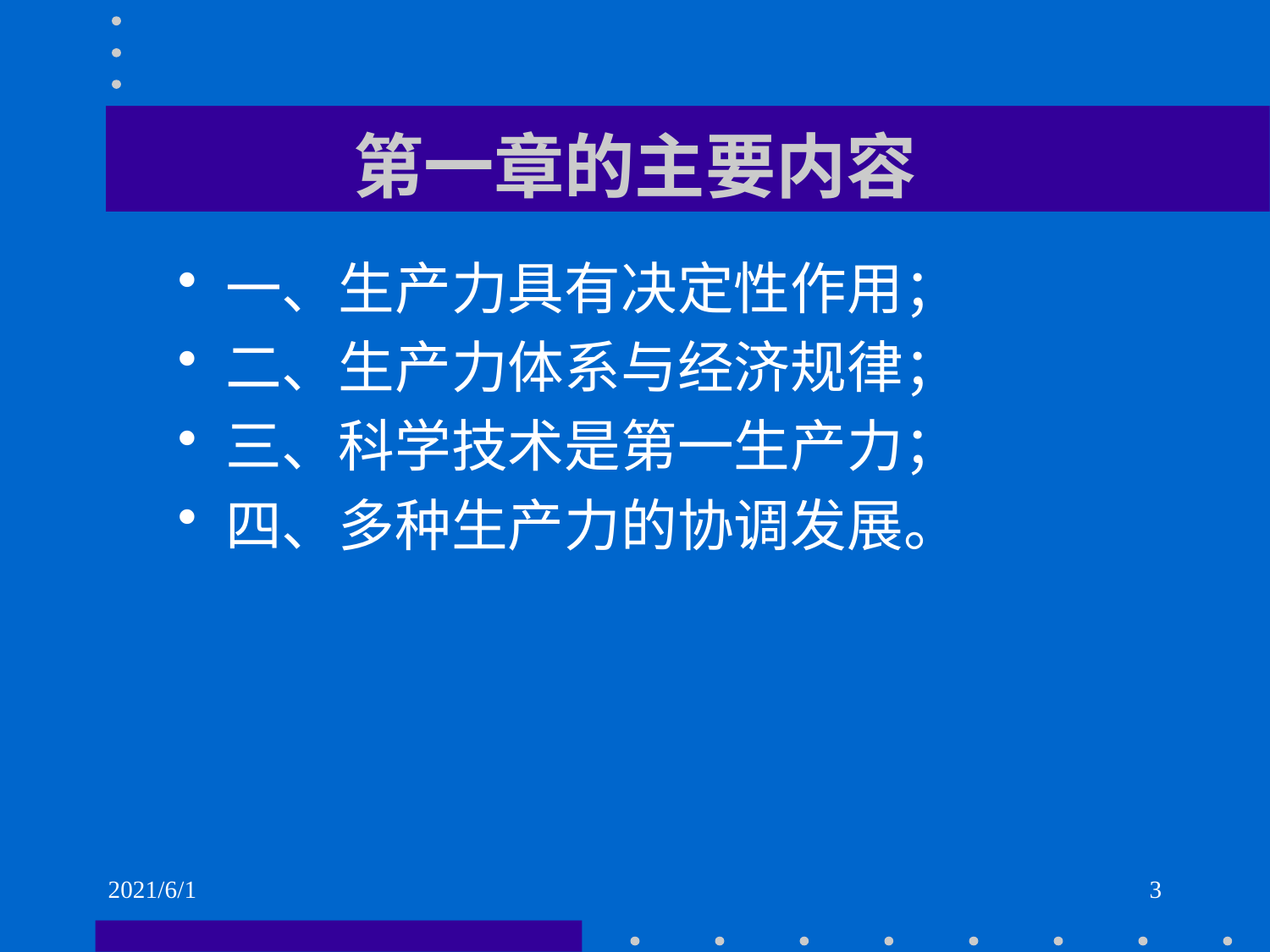

# 第一章的主要内容
一、生产力具有决定性作用；
二、生产力体系与经济规律；
三、科学技术是第一生产力；
四、多种生产力的协调发展。

2021/6/1
3